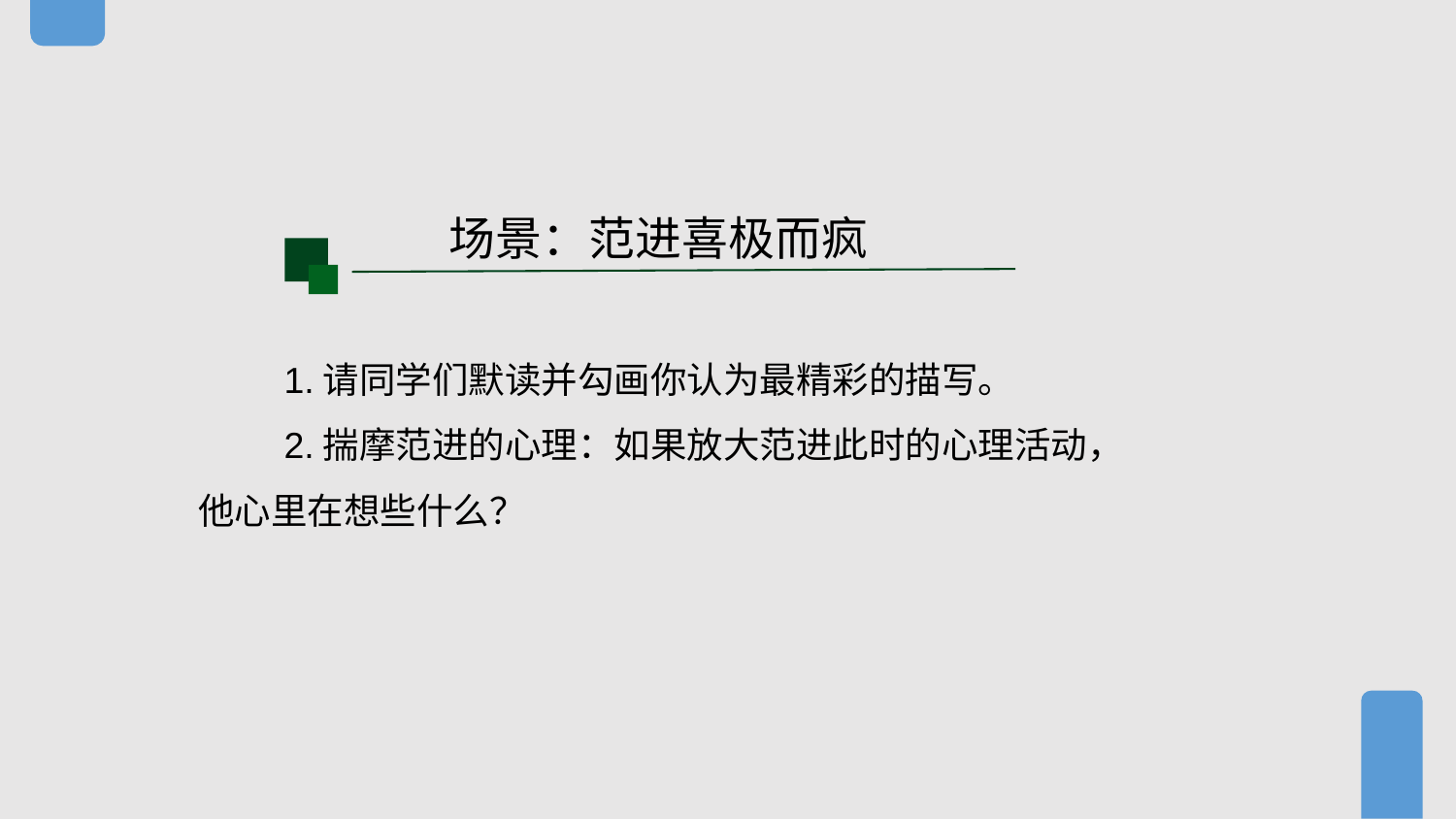

场景：范进喜极而疯

1.请同学们默读并勾画你认为最精彩的描写。
2.揣摩范进的心理：如果放大范进此时的心理活动，他心里在想些什么？